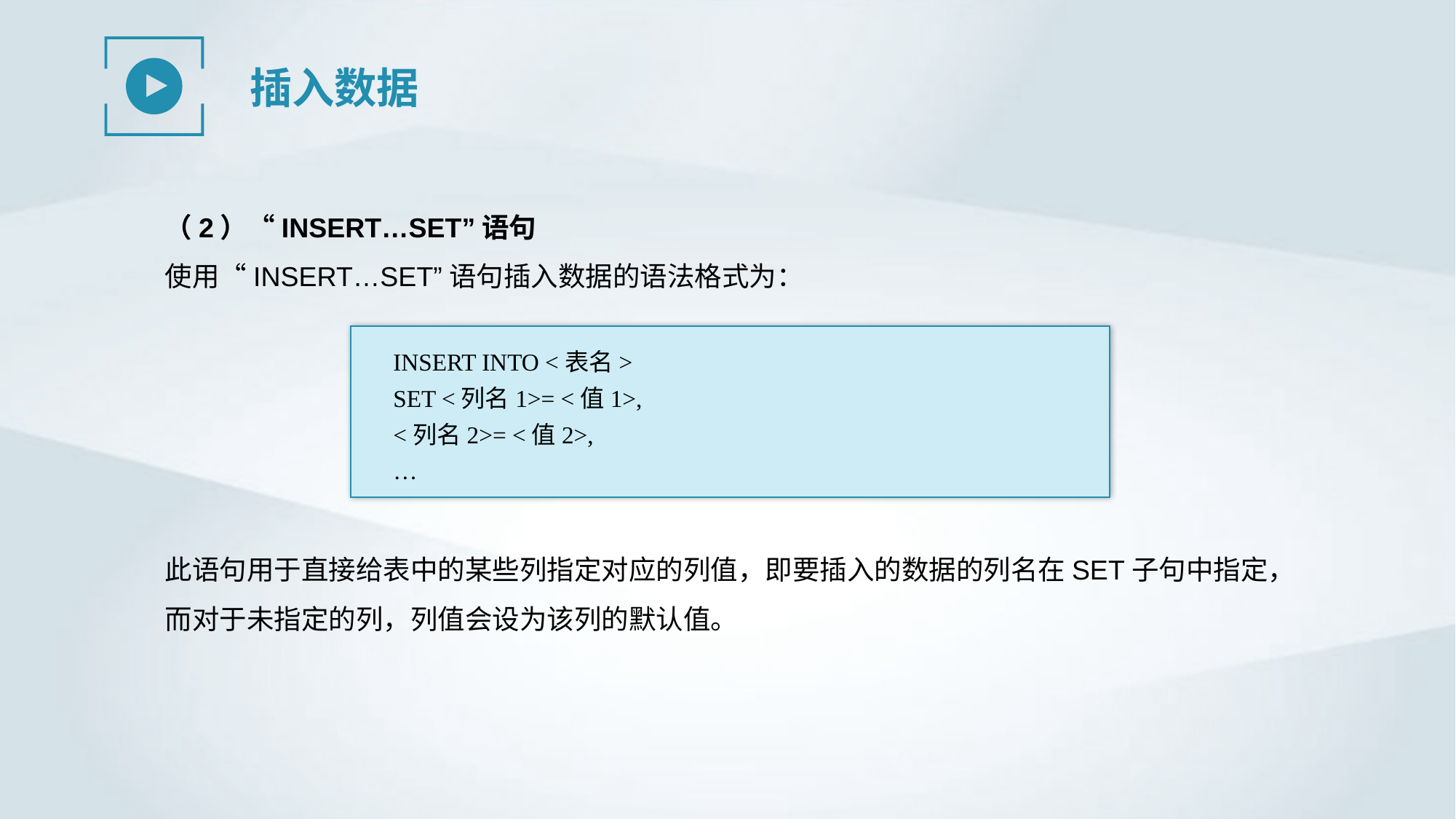

插入数据
（2）“INSERT…SET”语句
使用“INSERT…SET”语句插入数据的语法格式为：
INSERT INTO <表名>
SET <列名1>= <值1>,
<列名2>= <值2>,
…
此语句用于直接给表中的某些列指定对应的列值，即要插入的数据的列名在SET子句中指定，而对于未指定的列，列值会设为该列的默认值。